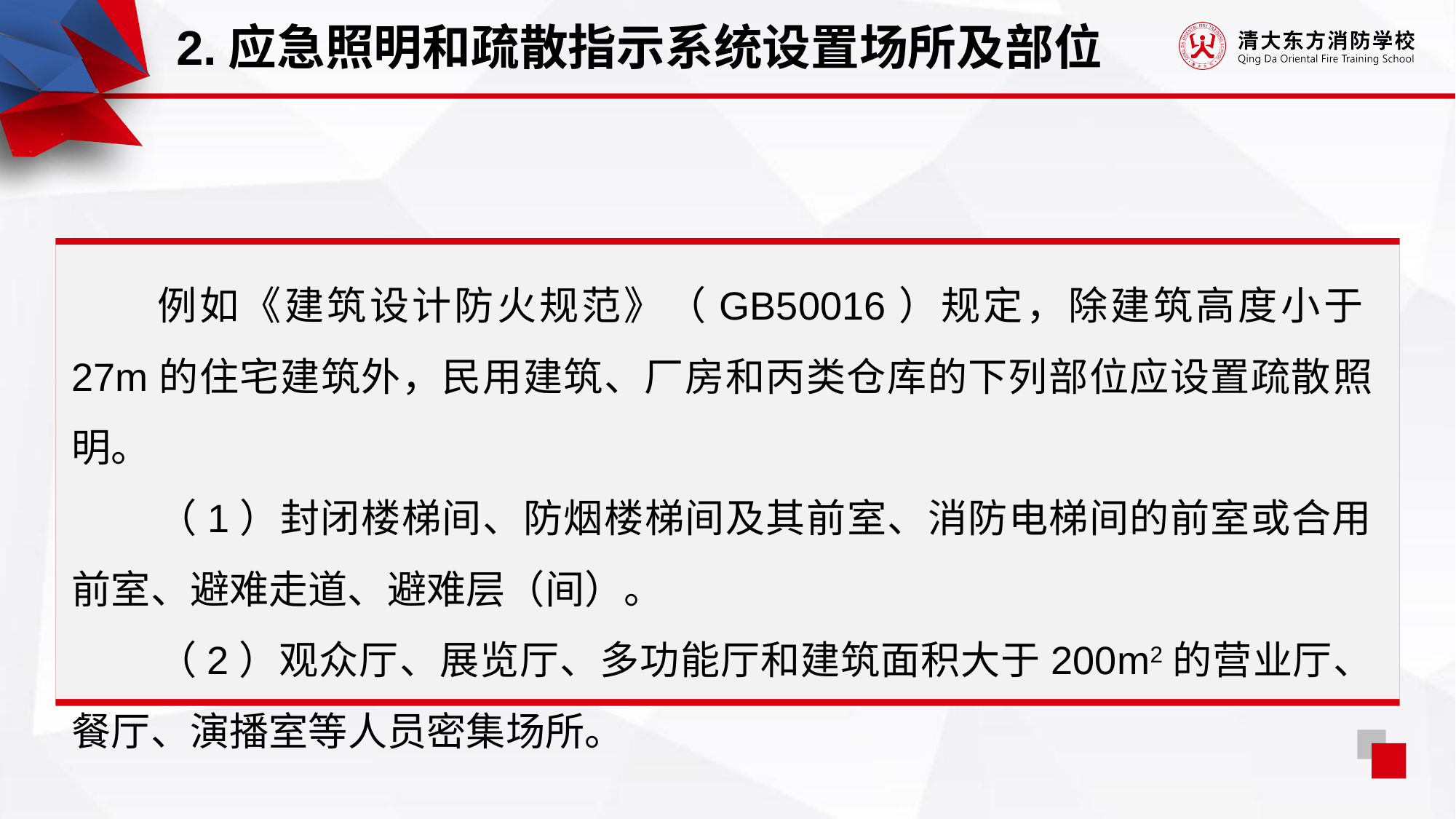

2.应急照明和疏散指示系统设置场所及部位

例如《建筑设计防火规范》（GB50016）规定，除建筑高度小于27m的住宅建筑外，民用建筑、厂房和丙类仓库的下列部位应设置疏散照明。
（1）封闭楼梯间、防烟楼梯间及其前室、消防电梯间的前室或合用前室、避难走道、避难层（间）。
（2）观众厅、展览厅、多功能厅和建筑面积大于200m2的营业厅、餐厅、演播室等人员密集场所。